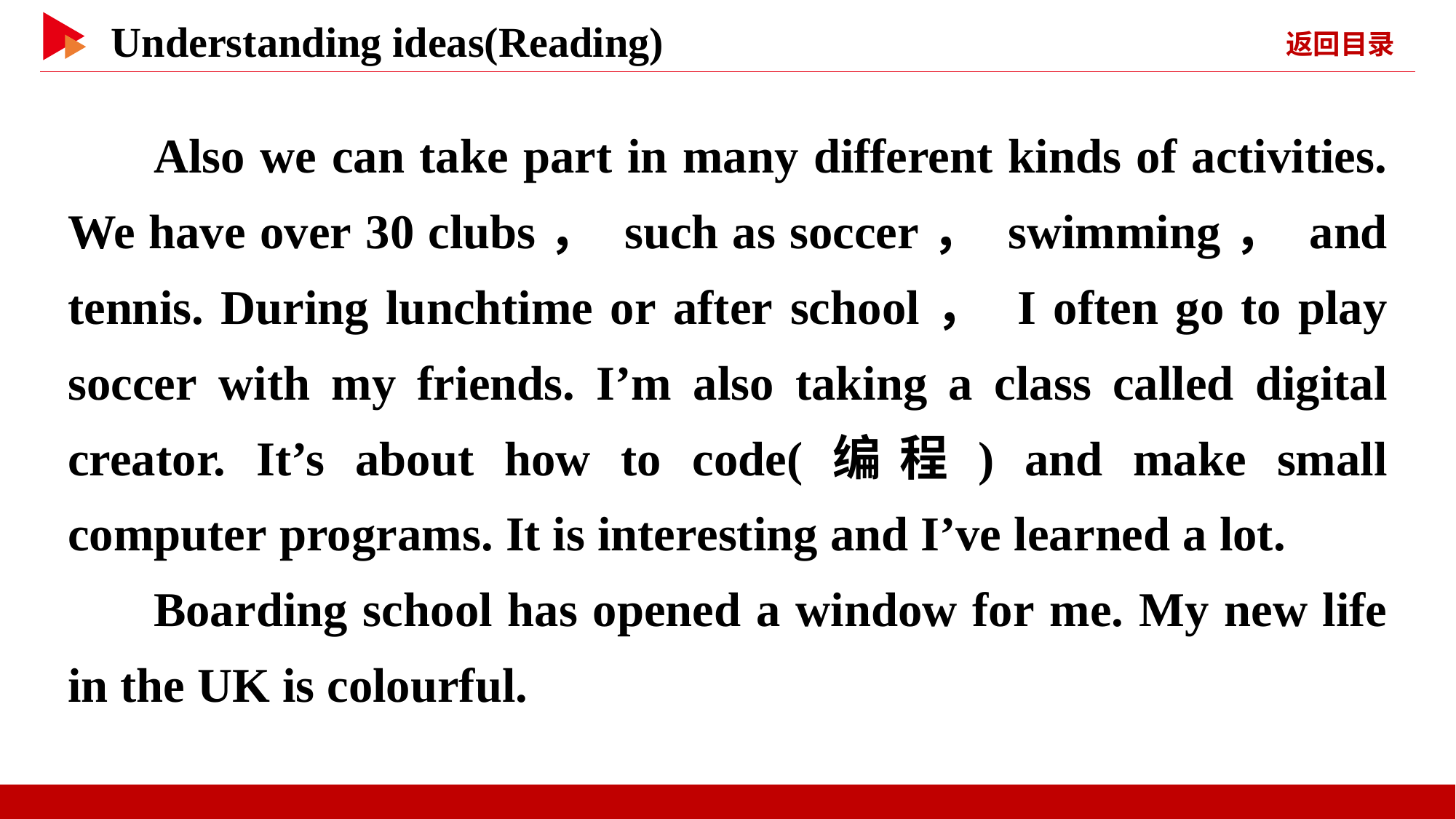

Also we can take part in many different kinds of activities. We have over 30 clubs， such as soccer， swimming， and tennis. During lunchtime or after school， I often go to play soccer with my friends. I’m also taking a class called digital creator. It’s about how to code(编程) and make small computer programs. It is interesting and I’ve learned a lot.
Boarding school has opened a window for me. My new life in the UK is colourful.